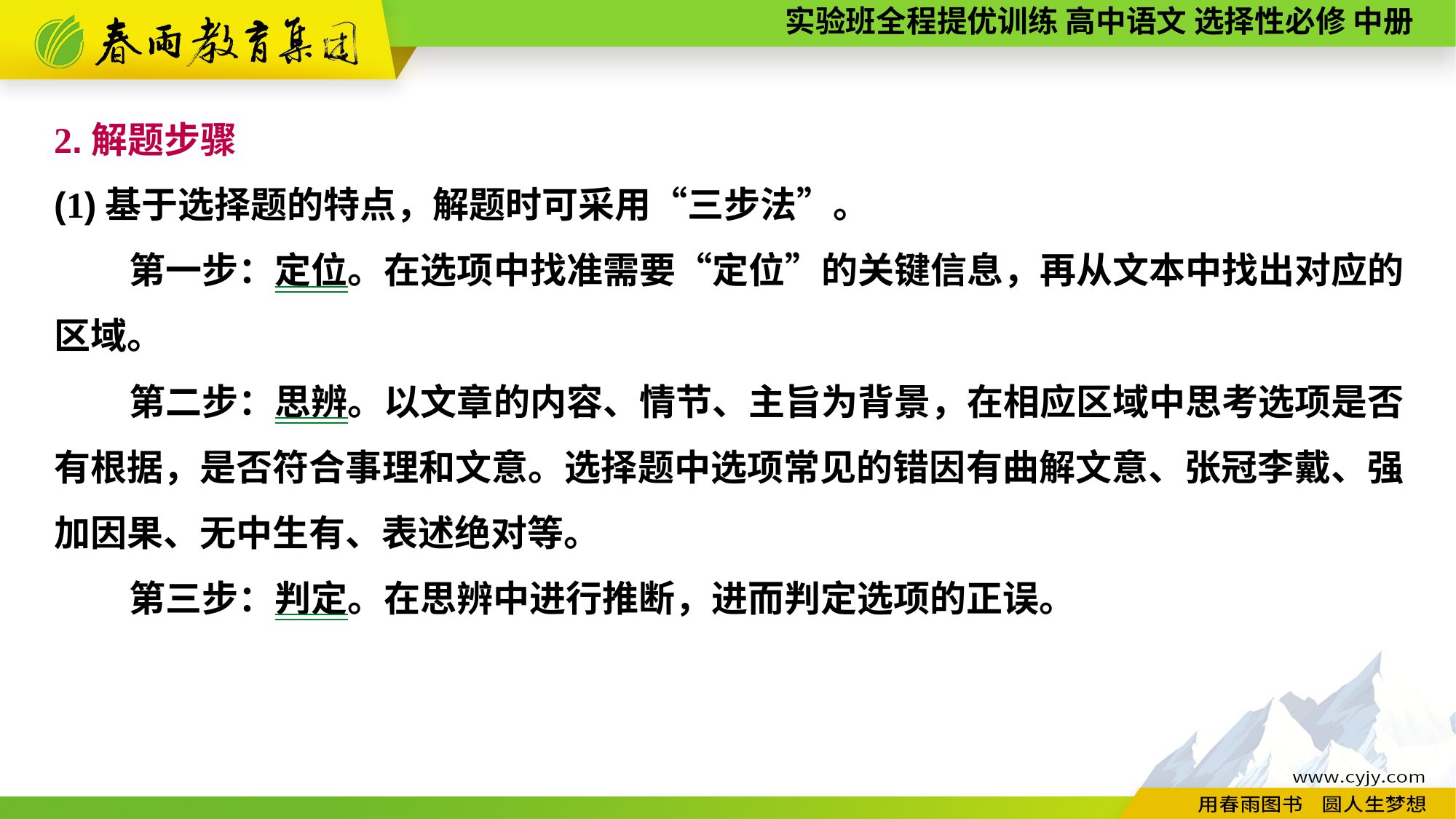

2.解题步骤
(1)基于选择题的特点，解题时可采用“三步法”。
第一步：定位。在选项中找准需要“定位”的关键信息，再从文本中找出对应的区域。
第二步：思辨。以文章的内容、情节、主旨为背景，在相应区域中思考选项是否有根据，是否符合事理和文意。选择题中选项常见的错因有曲解文意、张冠李戴、强加因果、无中生有、表述绝对等。
第三步：判定。在思辨中进行推断，进而判定选项的正误。